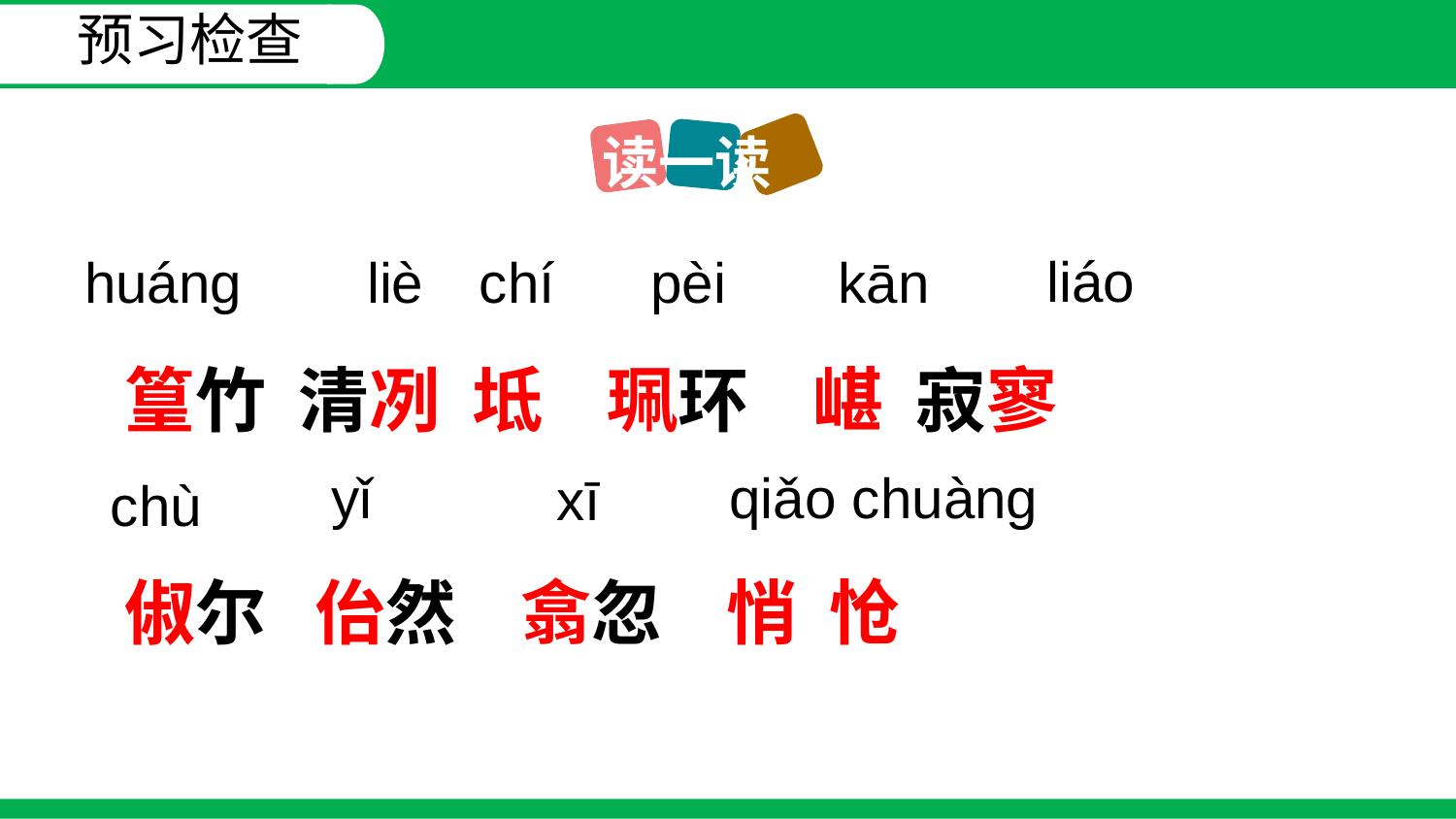

预习检查
读一读

篁竹  清冽  坻    珮环    嵁  寂寥
俶尔   佁然    翕忽    悄  怆
liáo
huáng
liè
chí
pèi
kān
qiǎo chuàng
yǐ
xī
chù